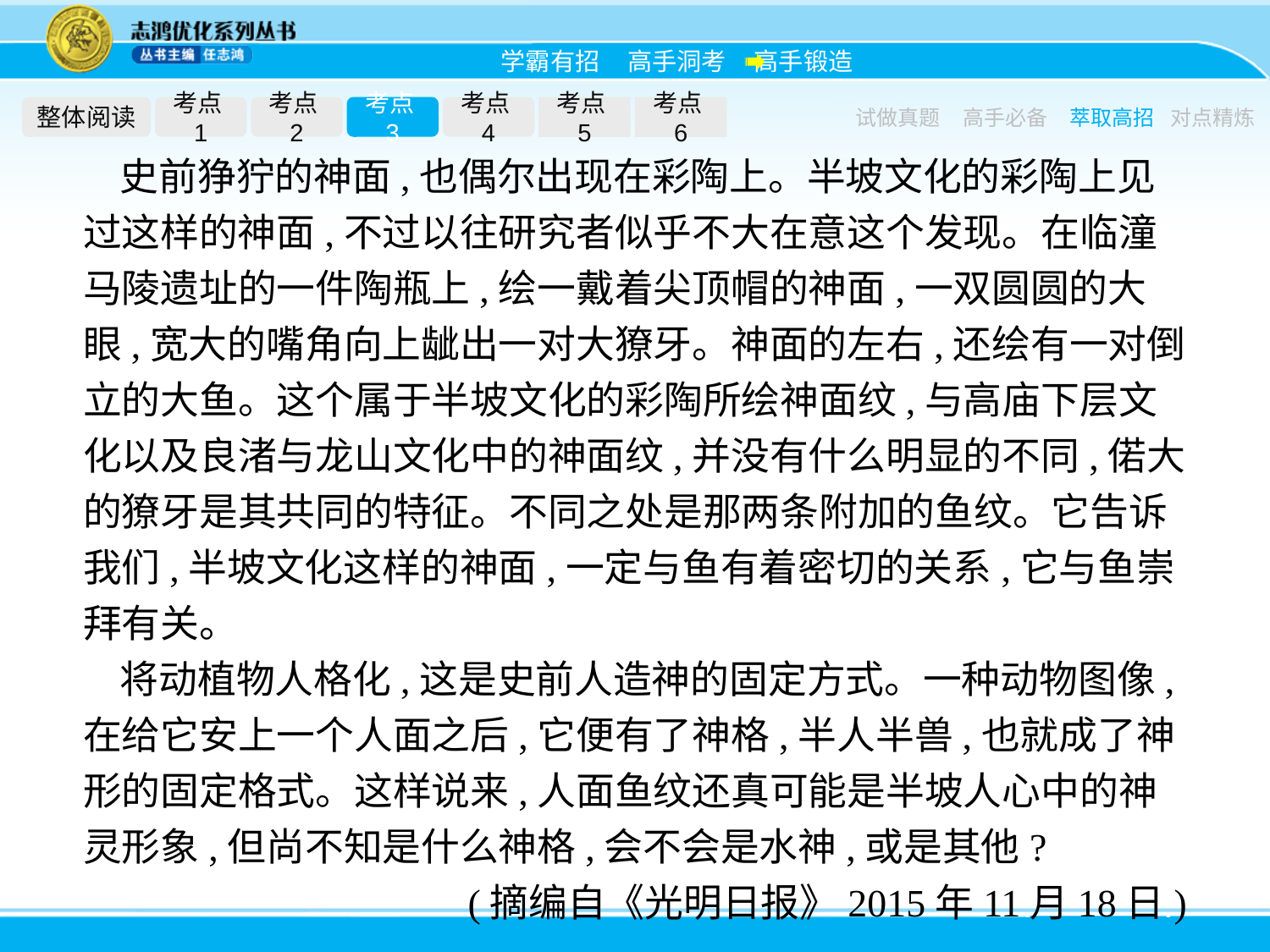

整体阅读
考点1
考点2
考点3
考点4
考点5
考点6
试做真题
高手必备
萃取高招
对点精炼
史前狰狞的神面,也偶尔出现在彩陶上。半坡文化的彩陶上见过这样的神面,不过以往研究者似乎不大在意这个发现。在临潼马陵遗址的一件陶瓶上,绘一戴着尖顶帽的神面,一双圆圆的大眼,宽大的嘴角向上龇出一对大獠牙。神面的左右,还绘有一对倒立的大鱼。这个属于半坡文化的彩陶所绘神面纹,与高庙下层文化以及良渚与龙山文化中的神面纹,并没有什么明显的不同,偌大的獠牙是其共同的特征。不同之处是那两条附加的鱼纹。它告诉我们,半坡文化这样的神面,一定与鱼有着密切的关系,它与鱼崇拜有关。
将动植物人格化,这是史前人造神的固定方式。一种动物图像,在给它安上一个人面之后,它便有了神格,半人半兽,也就成了神形的固定格式。这样说来,人面鱼纹还真可能是半坡人心中的神灵形象,但尚不知是什么神格,会不会是水神,或是其他?
(摘编自《光明日报》2015年11月18日)